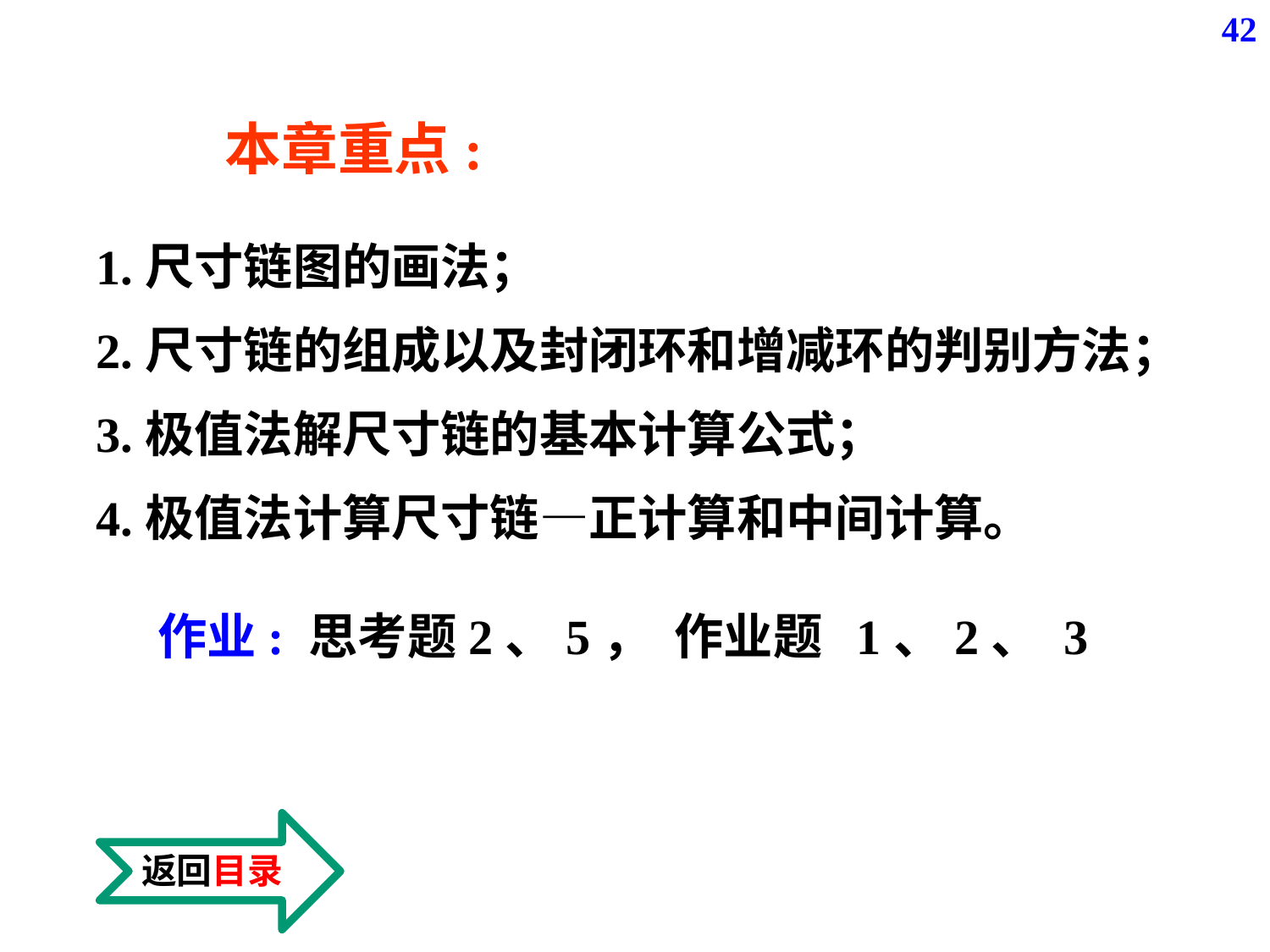

42
本章重点:
1.尺寸链图的画法；
2.尺寸链的组成以及封闭环和增减环的判别方法；
3.极值法解尺寸链的基本计算公式；
4.极值法计算尺寸链—正计算和中间计算。
作业: 思考题2、5，  作业题  1、2、 3
返回目录